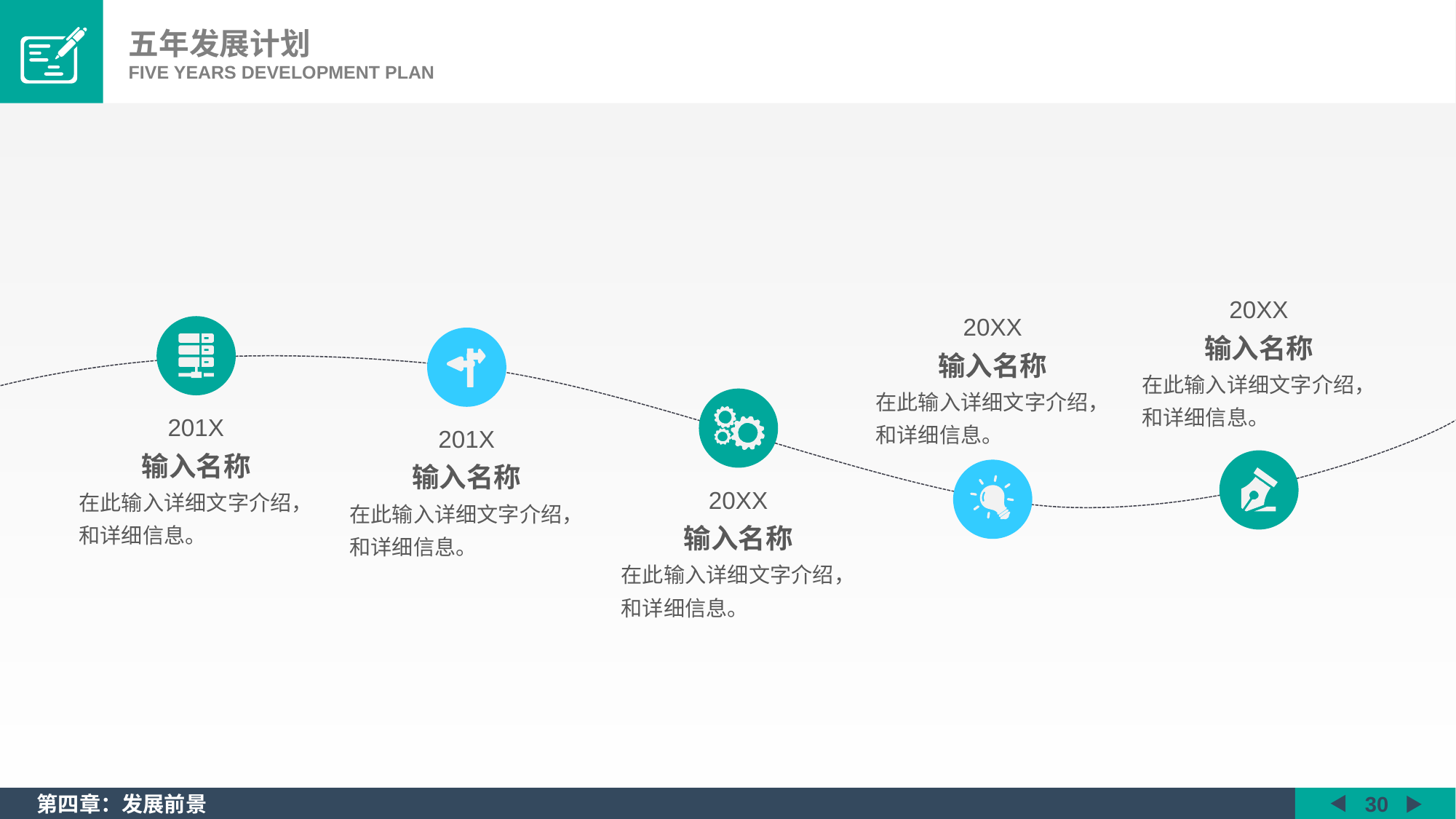

五年发展计划
FIVE YEARS DEVELOPMENT PLAN

20XX
输入名称
在此输入详细文字介绍，
和详细信息。
20XX
输入名称
在此输入详细文字介绍，
和详细信息。

201X
输入名称
在此输入详细文字介绍，
和详细信息。
201X
输入名称
在此输入详细文字介绍，
和详细信息。

20XX
输入名称
在此输入详细文字介绍，
和详细信息。
第四章：发展前景
30